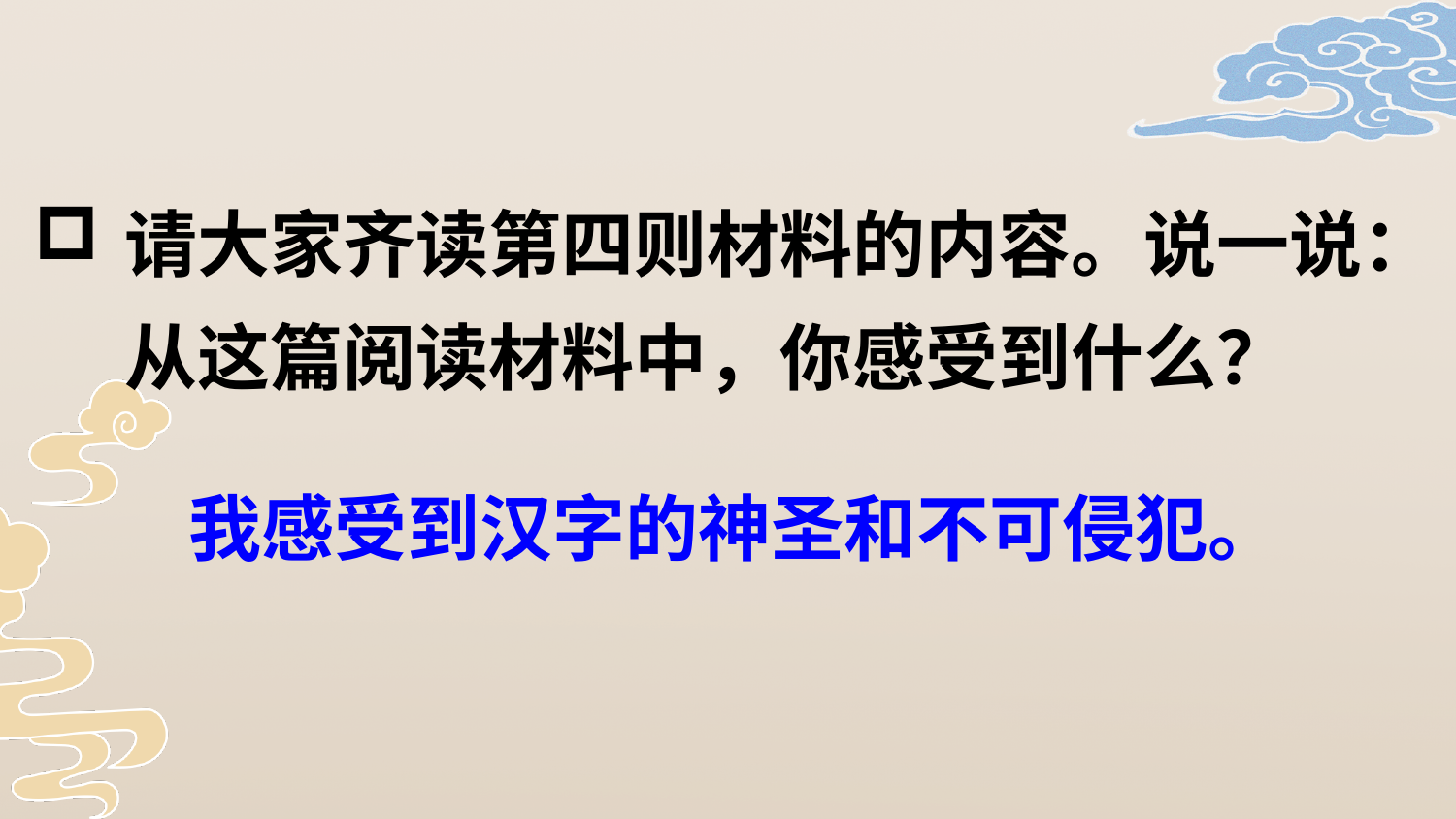

请大家齐读第四则材料的内容。说一说：从这篇阅读材料中，你感受到什么？
我感受到汉字的神圣和不可侵犯。